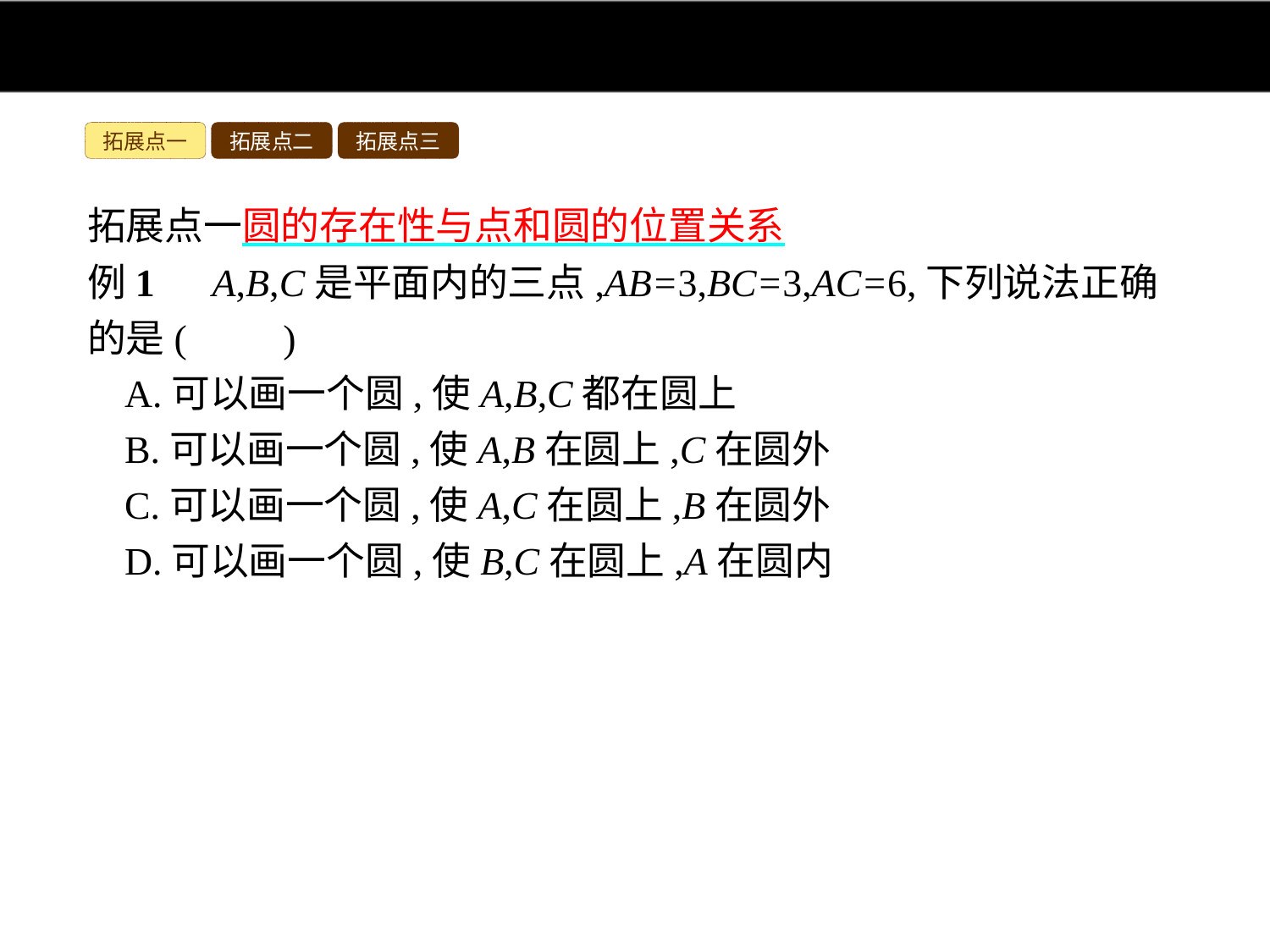

拓展点一
拓展点二
拓展点三
拓展点一圆的存在性与点和圆的位置关系
例1　A,B,C是平面内的三点,AB=3,BC=3,AC=6,下列说法正确的是(　　)
A.可以画一个圆,使A,B,C都在圆上
B.可以画一个圆,使A,B在圆上,C在圆外
C.可以画一个圆,使A,C在圆上,B在圆外
D.可以画一个圆,使B,C在圆上,A在圆内
解析:∵A,B,C是平面内的三点,AB=3,BC=3,AC=6,
∴AB+BC=AC,
则B是线段AC的中点,
∴可以画一个圆,使A,B在圆上,C在圆外.
答案:B